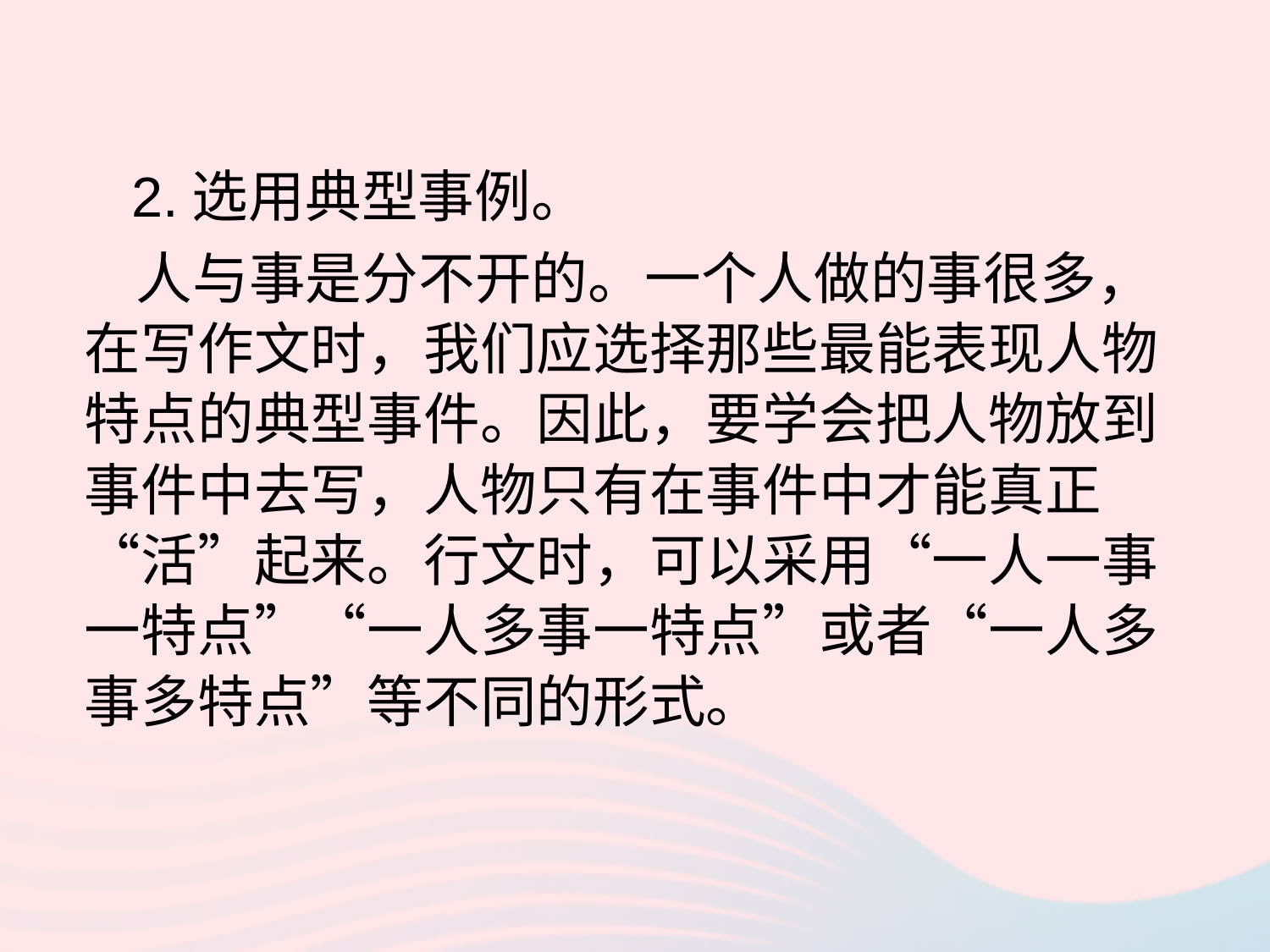

2.选用典型事例。
   人与事是分不开的。一个人做的事很多，在写作文时，我们应选择那些最能表现人物特点的典型事件。因此，要学会把人物放到事件中去写，人物只有在事件中才能真正“活”起来。行文时，可以采用“一人一事一特点”“一人多事一特点”或者“一人多事多特点”等不同的形式。